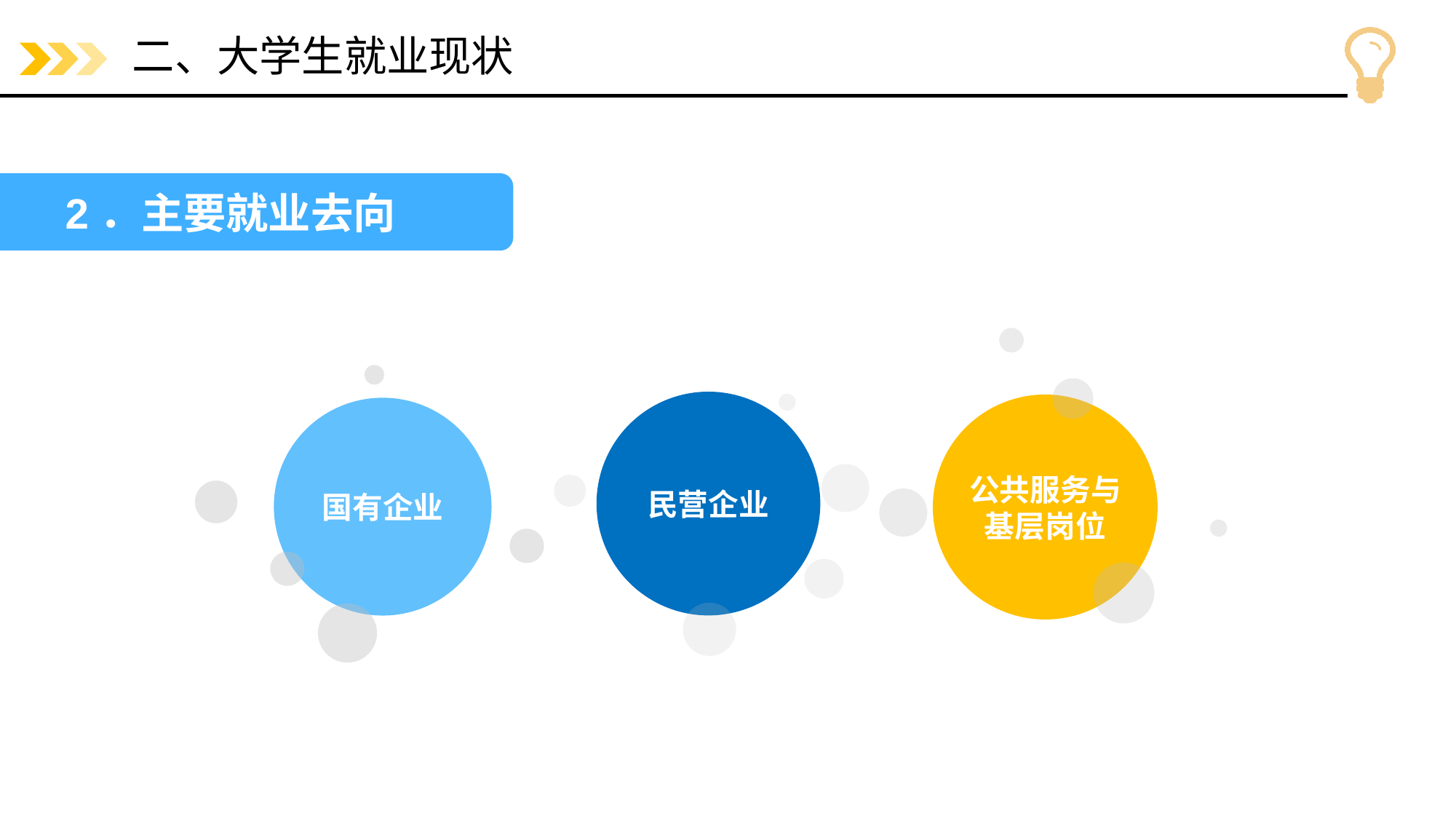

8
# 二、大学生就业现状
2．主要就业去向

公共服务与
基层岗位

国有企业

民营企业